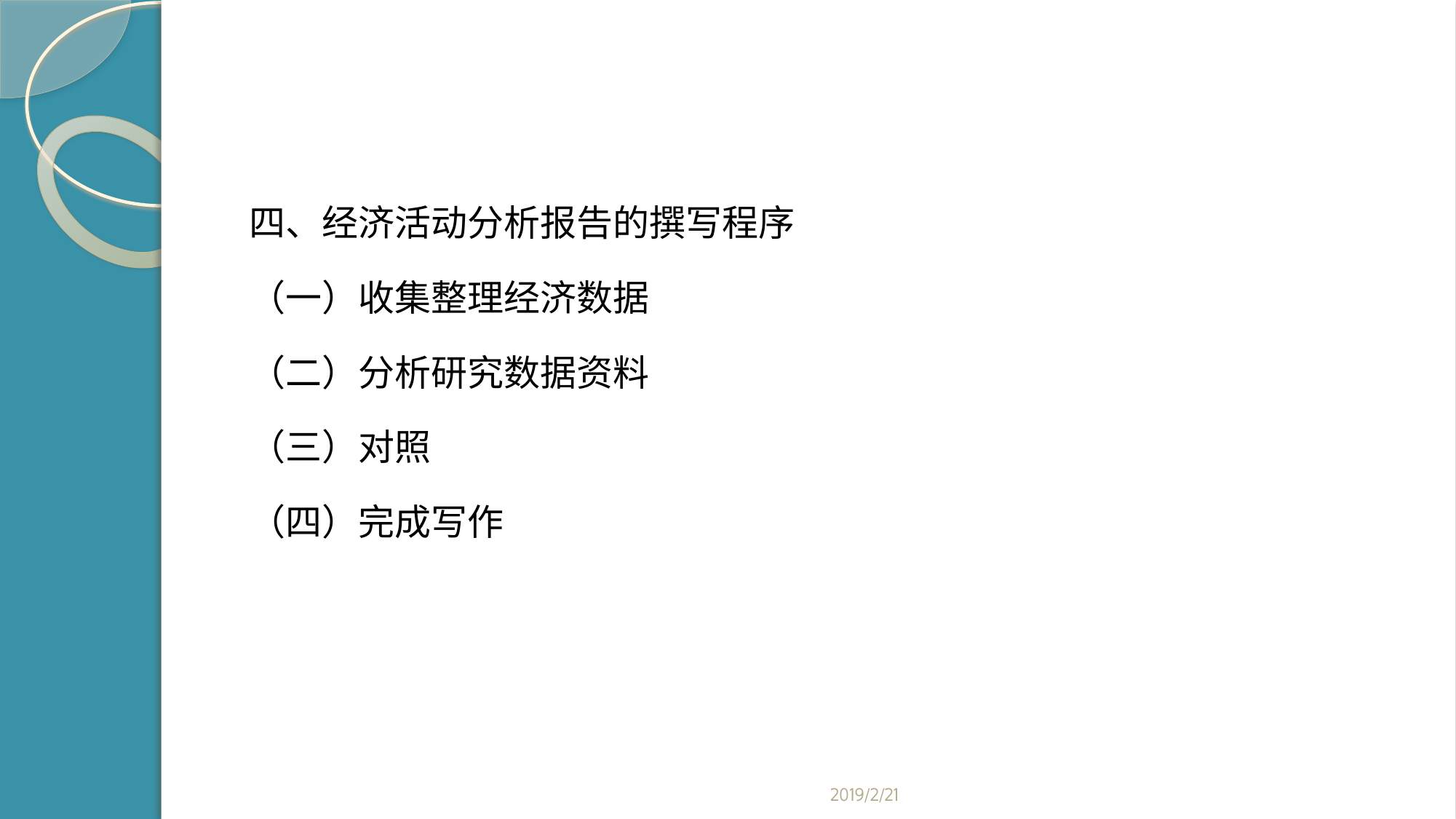

#
四、经济活动分析报告的撰写程序
（一）收集整理经济数据
（二）分析研究数据资料
（三）对照
（四）完成写作
2019/2/21